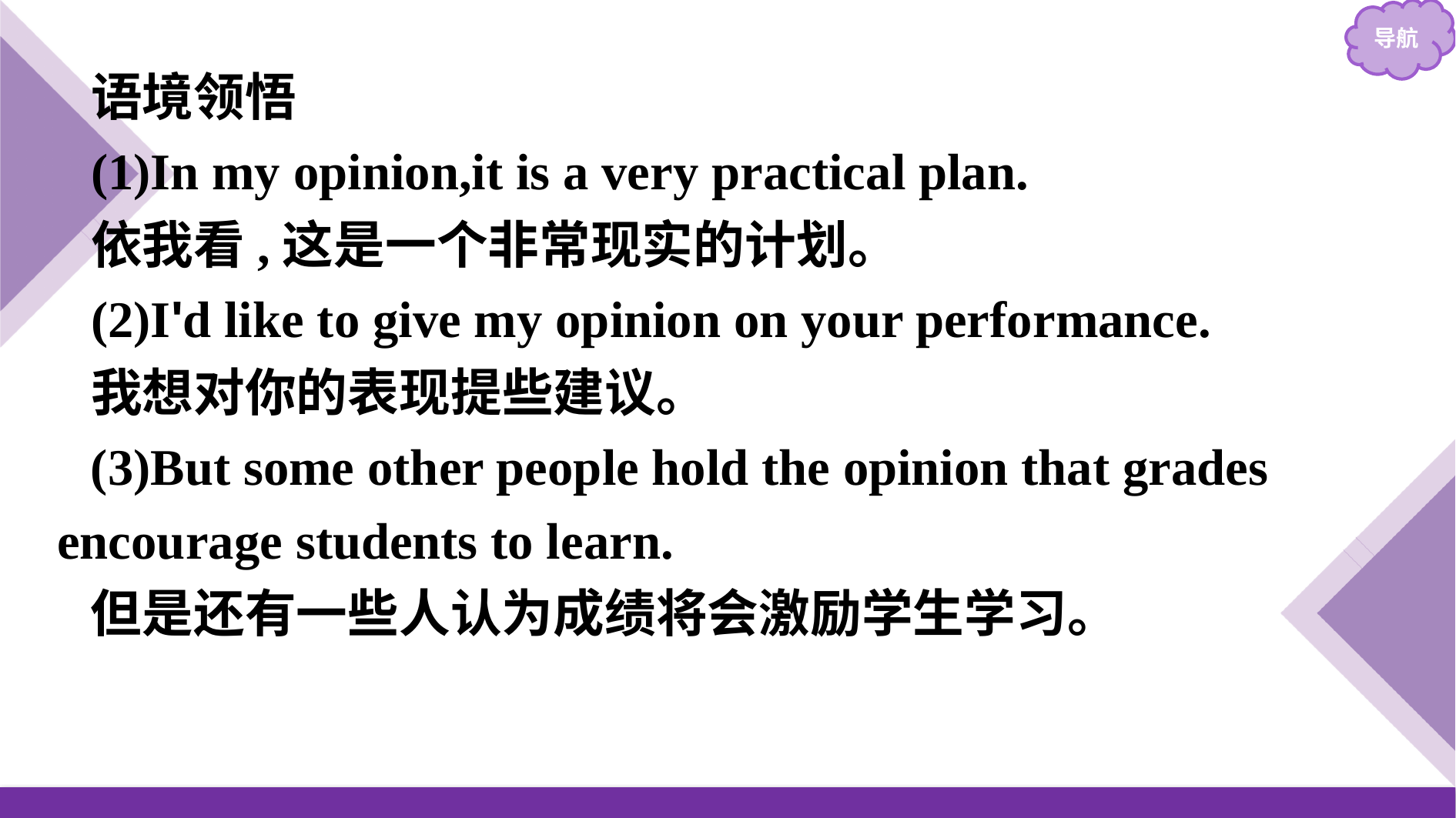

语境领悟
(1)In my opinion,it is a very practical plan.
依我看,这是一个非常现实的计划。
(2)I'd like to give my opinion on your performance.
我想对你的表现提些建议。
(3)But some other people hold the opinion that grades encourage students to learn.
但是还有一些人认为成绩将会激励学生学习。